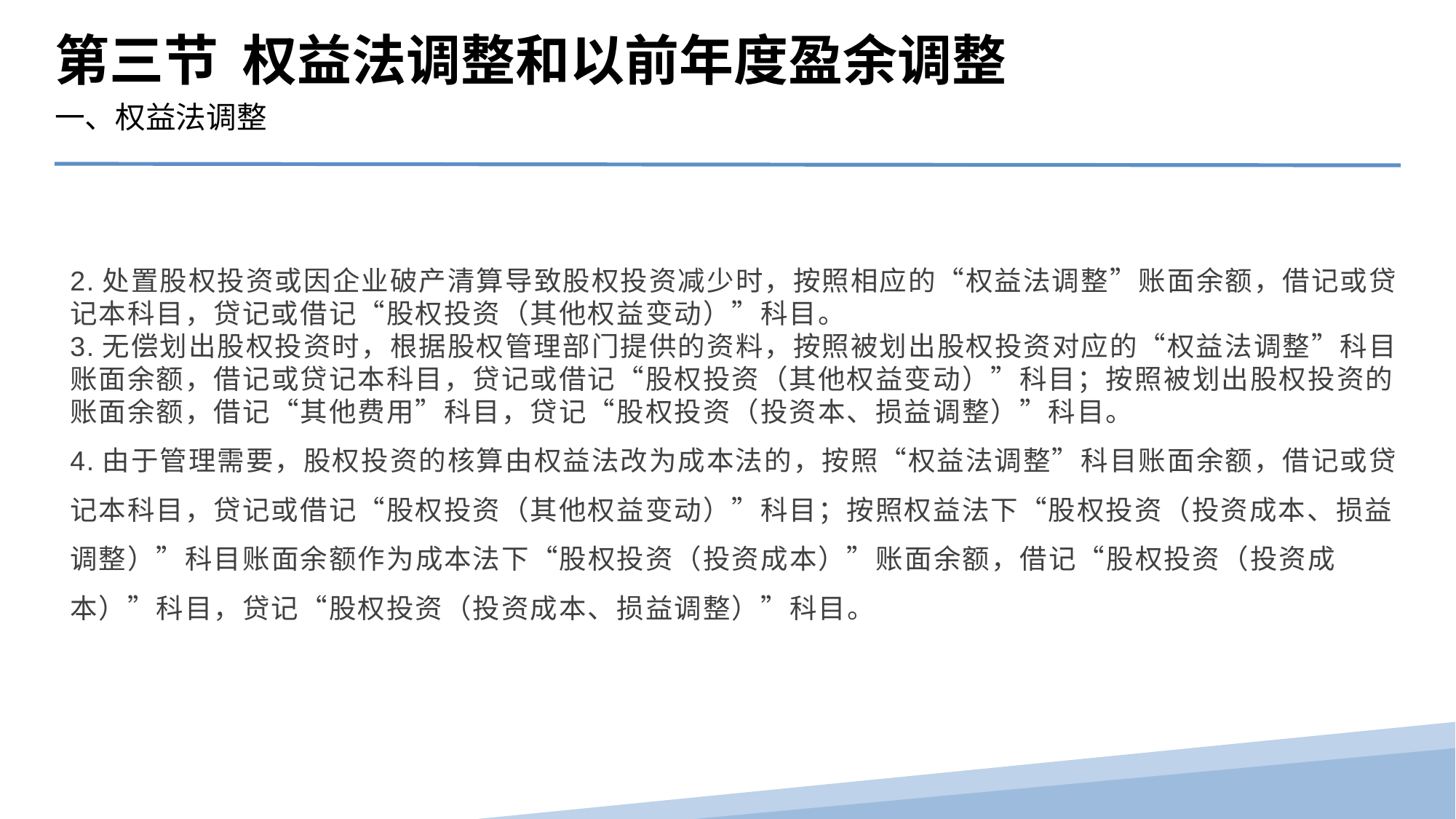

第三节  权益法调整和以前年度盈余调整
一、权益法调整
2.处置股权投资或因企业破产清算导致股权投资减少时，按照相应的“权益法调整”账面余额，借记或贷记本科目，贷记或借记“股权投资（其他权益变动）”科目。
3.无偿划出股权投资时，根据股权管理部门提供的资料，按照被划出股权投资对应的“权益法调整”科目账面余额，借记或贷记本科目，贷记或借记“股权投资（其他权益变动）”科目；按照被划出股权投资的账面余额，借记“其他费用”科目，贷记“股权投资（投资本、损益调整）”科目。
4.由于管理需要，股权投资的核算由权益法改为成本法的，按照“权益法调整”科目账面余额，借记或贷记本科目，贷记或借记“股权投资（其他权益变动）”科目；按照权益法下“股权投资（投资成本、损益调整）”科目账面余额作为成本法下“股权投资（投资成本）”账面余额，借记“股权投资（投资成本）”科目，贷记“股权投资（投资成本、损益调整）”科目。